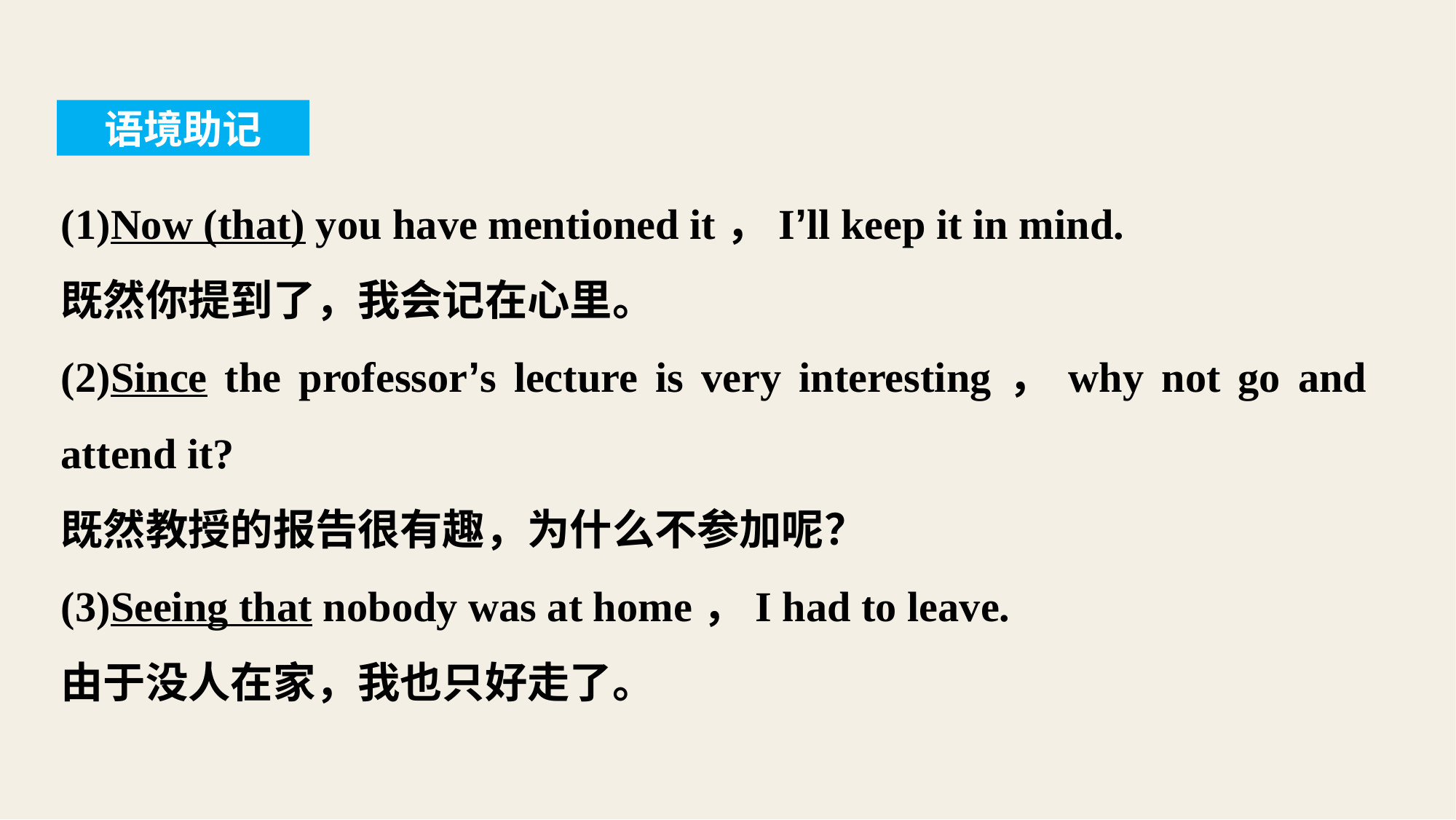

语境助记
(1)Now (that) you have mentioned it，I’ll keep it in mind.
既然你提到了，我会记在心里。
(2)Since the professor’s lecture is very interesting，why not go and attend it?
既然教授的报告很有趣，为什么不参加呢？
(3)Seeing that nobody was at home，I had to leave.
由于没人在家，我也只好走了。